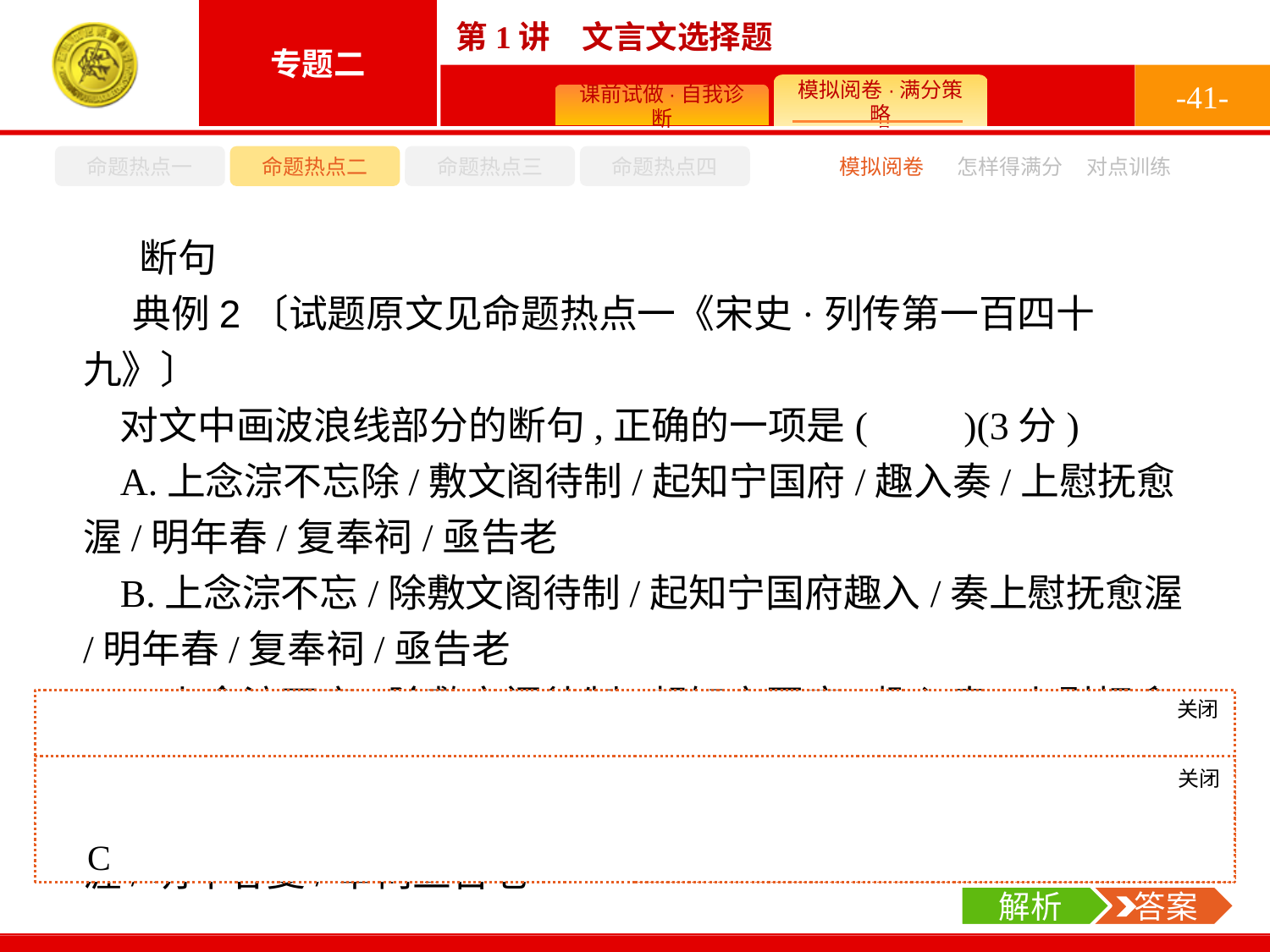

-41-
命题热点一
命题热点二
命题热点三
命题热点四
怎样得满分
模拟阅卷
对点训练
断句
典例2〔试题原文见命题热点一《宋史·列传第一百四十九》〕
对文中画波浪线部分的断句,正确的一项是(　　)(3分)
A.上念淙不忘除/敷文阁待制/起知宁国府/趣入奏/上慰抚愈渥/明年春/复奉祠/亟告老
B.上念淙不忘/除敷文阁待制/起知宁国府趣入/奏上慰抚愈渥/明年春/复奉祠/亟告老
C.上念淙不忘/除敷文阁待制/起知宁国府/趣入奏/上慰抚愈渥/明年春/复奉祠/亟告老
D.上念淙不忘/除敷文阁待制/起知宁国府/趣入奏/上慰抚愈渥/明年春复/奉祠亟告老

关闭
解析

原文标点为“上念淙不忘,除敷文阁待制,起知宁国府,趣入奏,上慰抚愈渥。明年春,复奉祠,亟告老”。

关闭
解析
  答案

C
解析
  答案